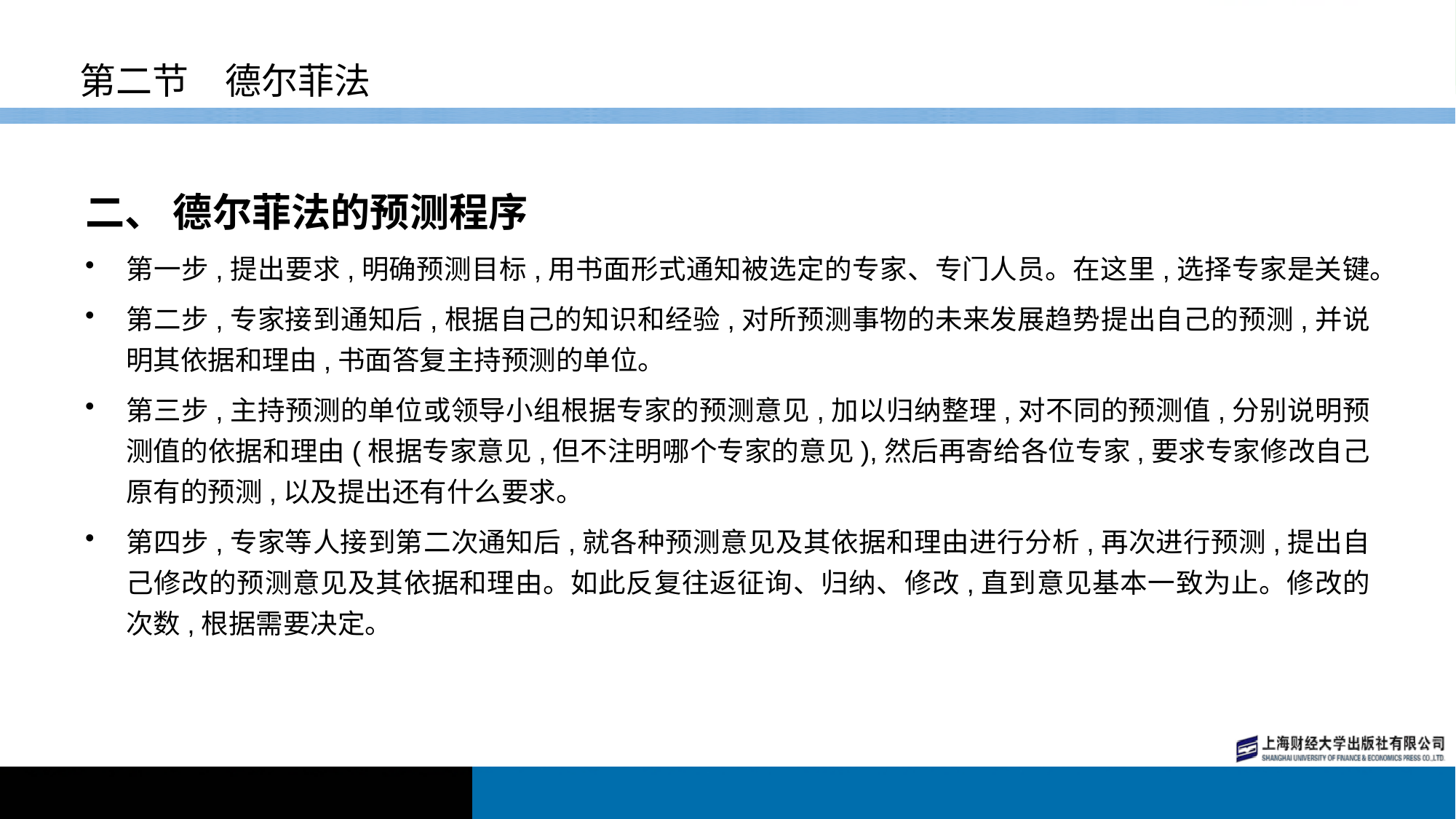

# 第二节　德尔菲法
二、 德尔菲法的预测程序
第一步,提出要求,明确预测目标,用书面形式通知被选定的专家、专门人员。在这里,选择专家是关键。
第二步,专家接到通知后,根据自己的知识和经验,对所预测事物的未来发展趋势提出自己的预测,并说明其依据和理由,书面答复主持预测的单位。
第三步,主持预测的单位或领导小组根据专家的预测意见,加以归纳整理,对不同的预测值,分别说明预测值的依据和理由(根据专家意见,但不注明哪个专家的意见),然后再寄给各位专家,要求专家修改自己原有的预测,以及提出还有什么要求。
第四步,专家等人接到第二次通知后,就各种预测意见及其依据和理由进行分析,再次进行预测,提出自己修改的预测意见及其依据和理由。如此反复往返征询、归纳、修改,直到意见基本一致为止。修改的次数,根据需要决定。
7